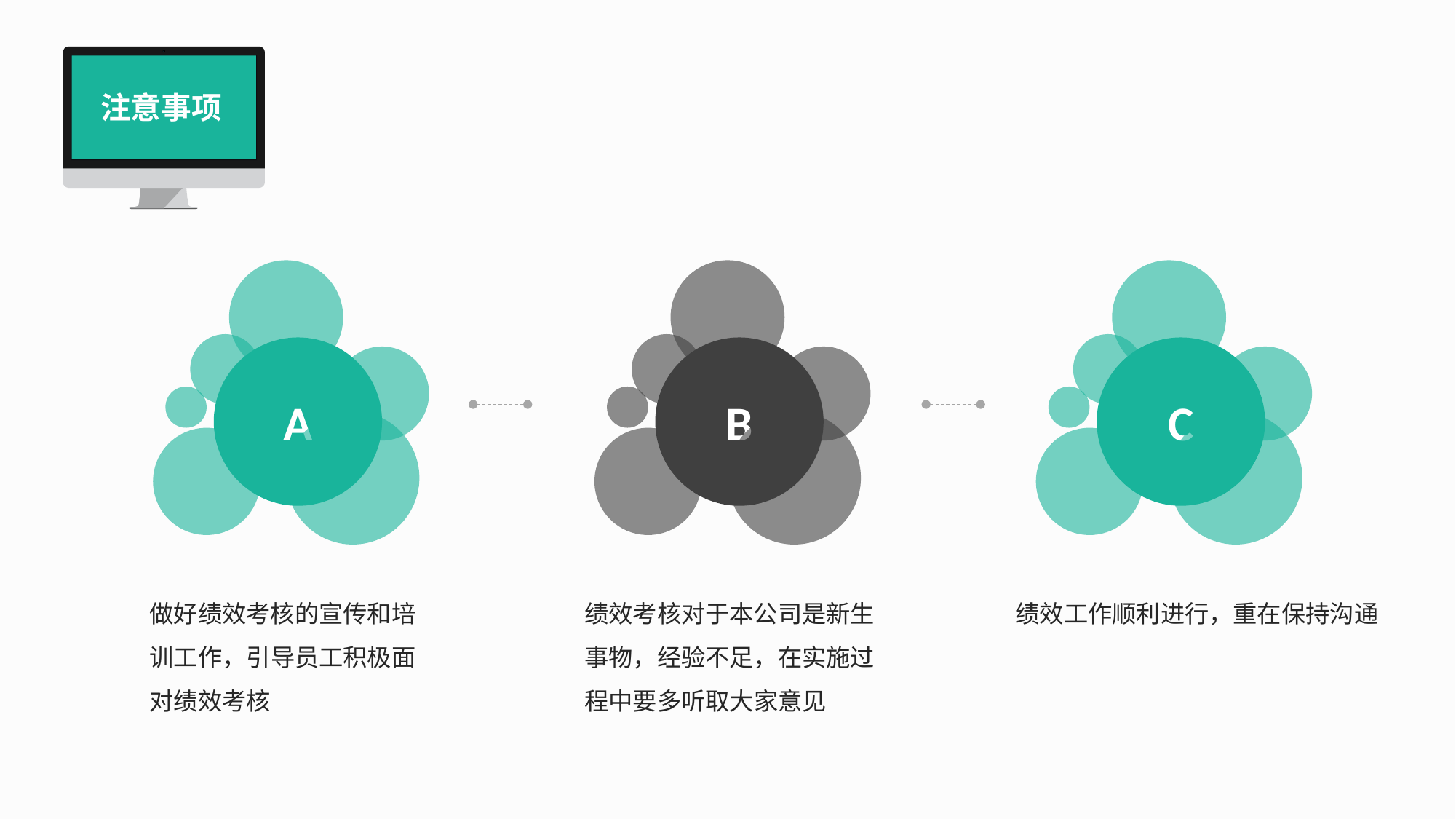

注意事项

A
B
C

做好绩效考核的宣传和培训工作，引导员工积极面对绩效考核
绩效考核对于本公司是新生事物，经验不足，在实施过程中要多听取大家意见
绩效工作顺利进行，重在保持沟通